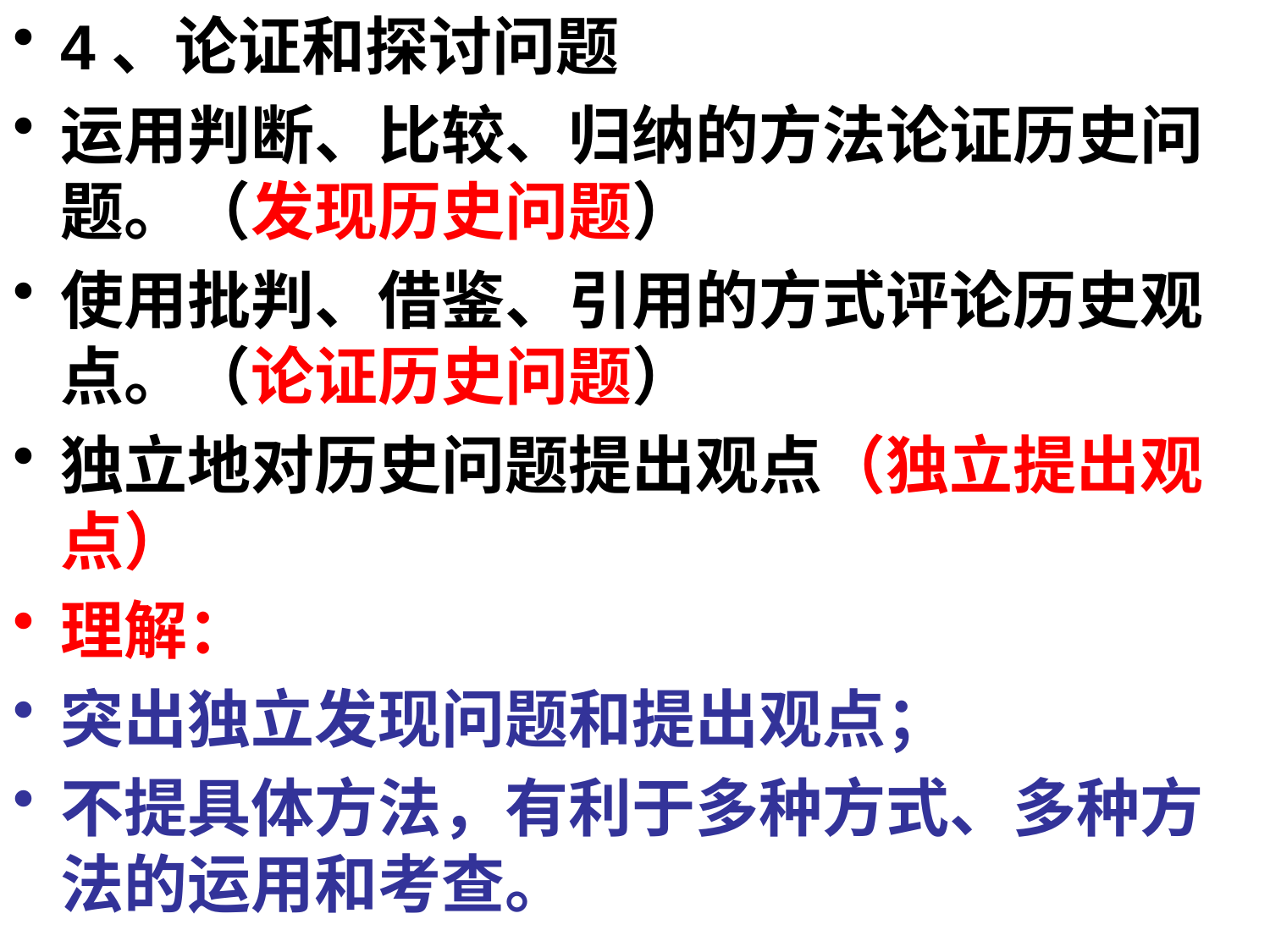

4、论证和探讨问题
运用判断、比较、归纳的方法论证历史问题。（发现历史问题）
使用批判、借鉴、引用的方式评论历史观点。（论证历史问题）
独立地对历史问题提出观点（独立提出观点）
理解：
突出独立发现问题和提出观点；
不提具体方法，有利于多种方式、多种方法的运用和考查。